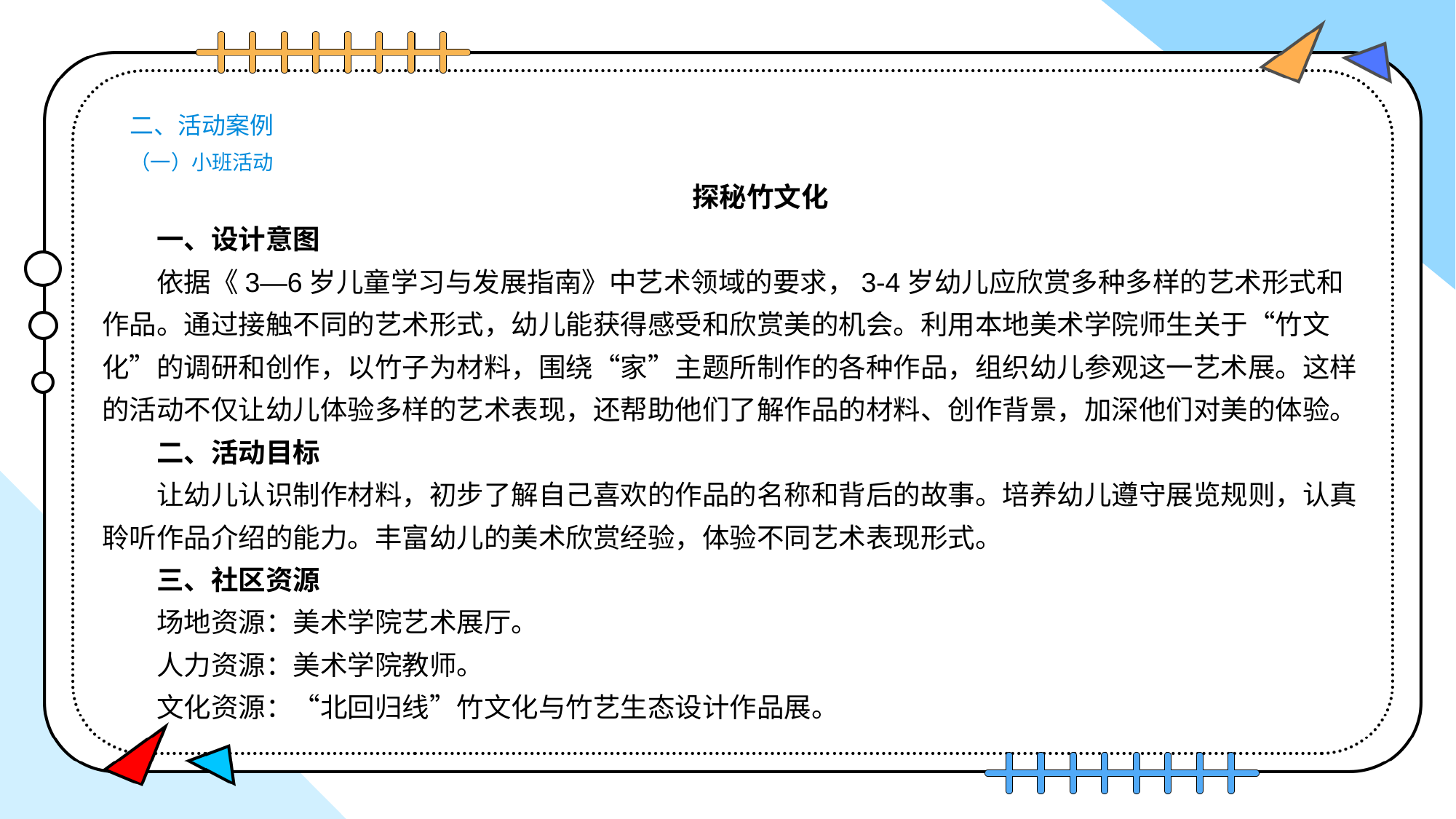

# 二、活动案例 （一）小班活动
探秘竹文化
一、设计意图
依据《3—6岁儿童学习与发展指南》中艺术领域的要求，3-4岁幼儿应欣赏多种多样的艺术形式和作品。通过接触不同的艺术形式，幼儿能获得感受和欣赏美的机会。利用本地美术学院师生关于“竹文化”的调研和创作，以竹子为材料，围绕“家”主题所制作的各种作品，组织幼儿参观这一艺术展。这样的活动不仅让幼儿体验多样的艺术表现，还帮助他们了解作品的材料、创作背景，加深他们对美的体验。
二、活动目标
让幼儿认识制作材料，初步了解自己喜欢的作品的名称和背后的故事。培养幼儿遵守展览规则，认真聆听作品介绍的能力。丰富幼儿的美术欣赏经验，体验不同艺术表现形式。
三、社区资源
场地资源：美术学院艺术展厅。
人力资源：美术学院教师。
文化资源：“北回归线”竹文化与竹艺生态设计作品展。